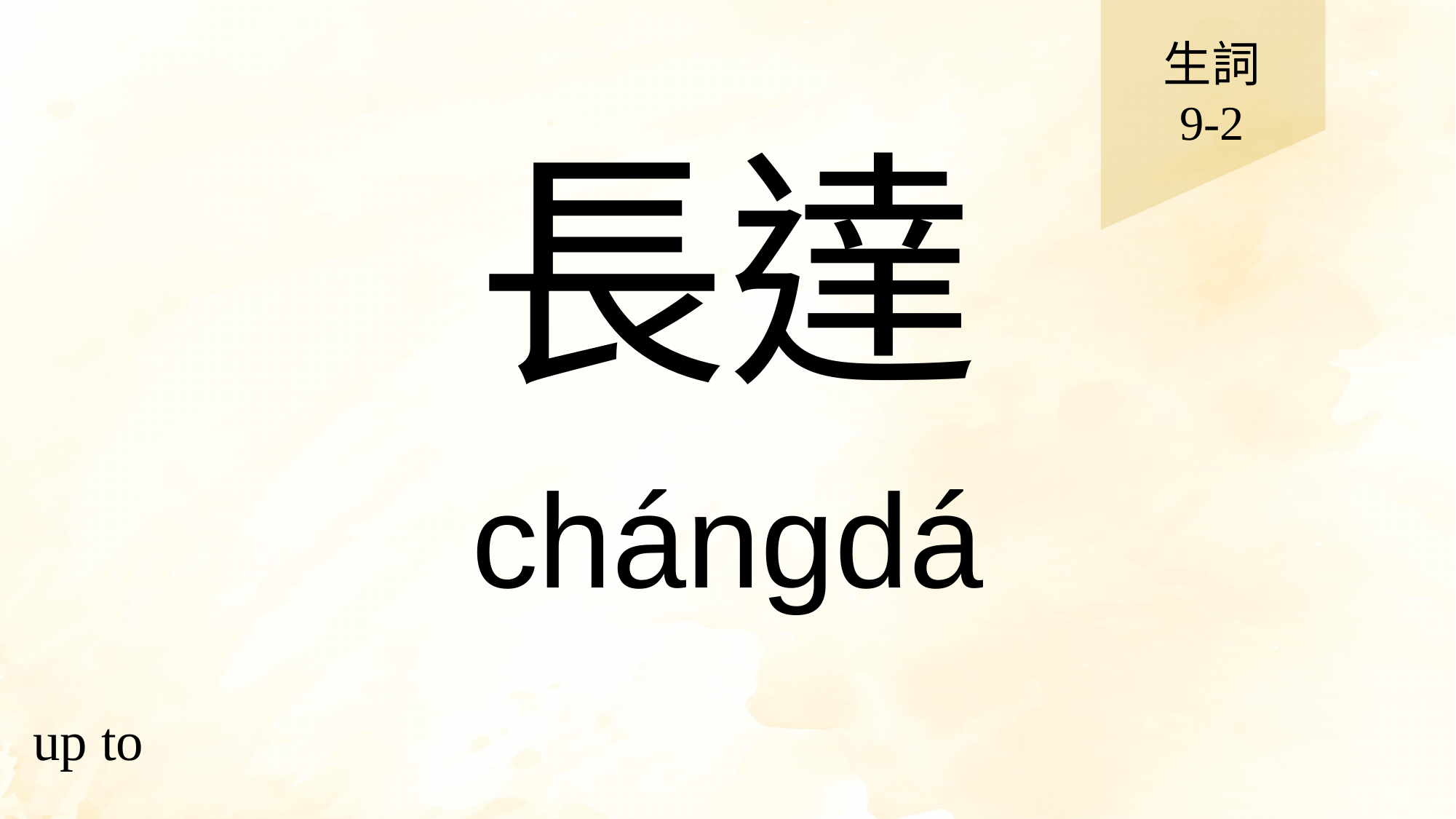

生詞
9-2
# 長達
chángdá
up to